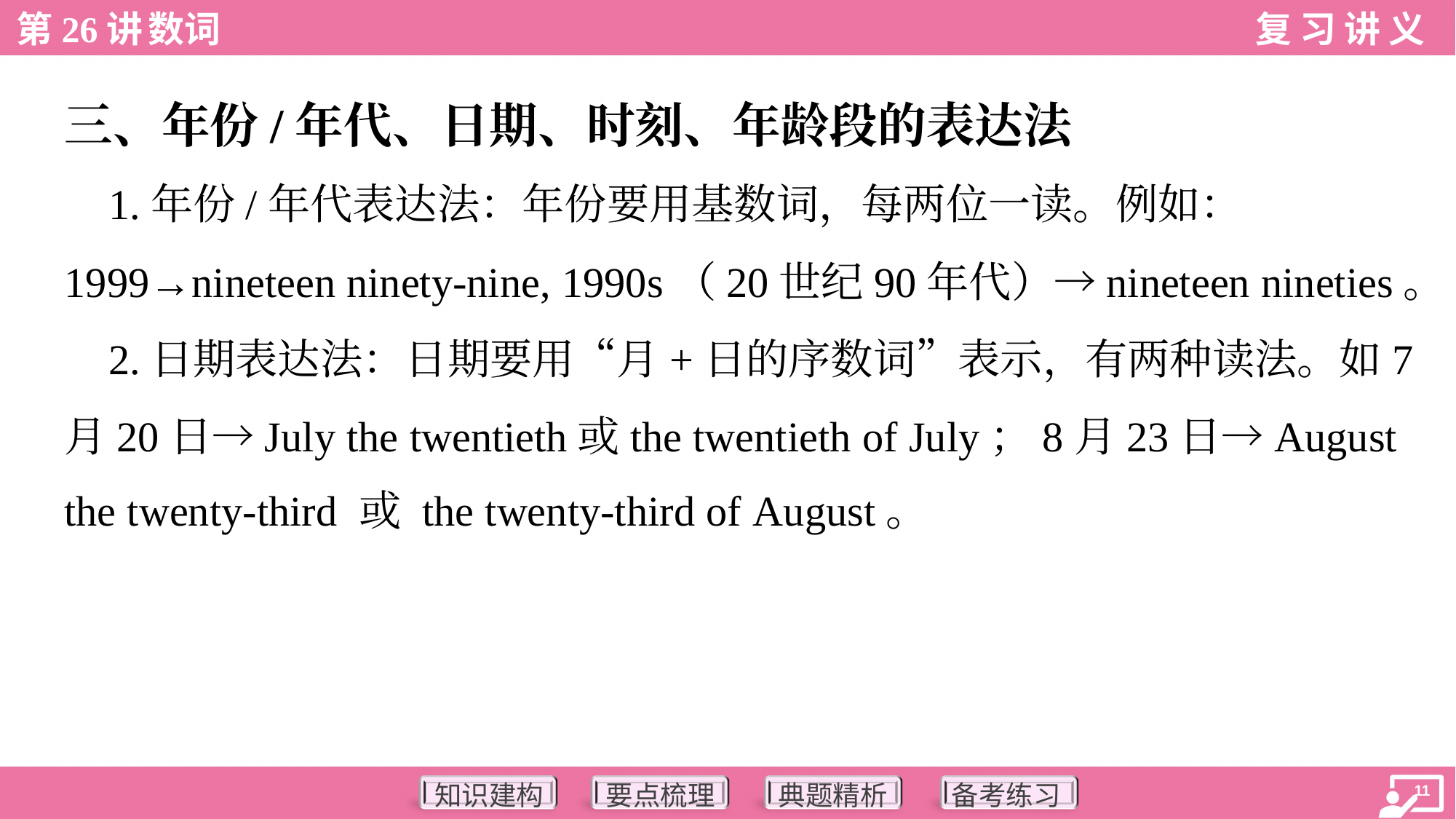

三、年份/年代、日期、时刻、年龄段的表达法
    1.年份/年代表达法：年份要用基数词，每两位一读。例如：
1999→nineteen ninety-nine, 1990s（20世纪90年代）→nineteen nineties。
    2.日期表达法：日期要用“月+日的序数词”表示，有两种读法。如7
月20日→July the twentieth或the twentieth of July；8月23日→August
the twenty-third 或 the twenty-third of August。